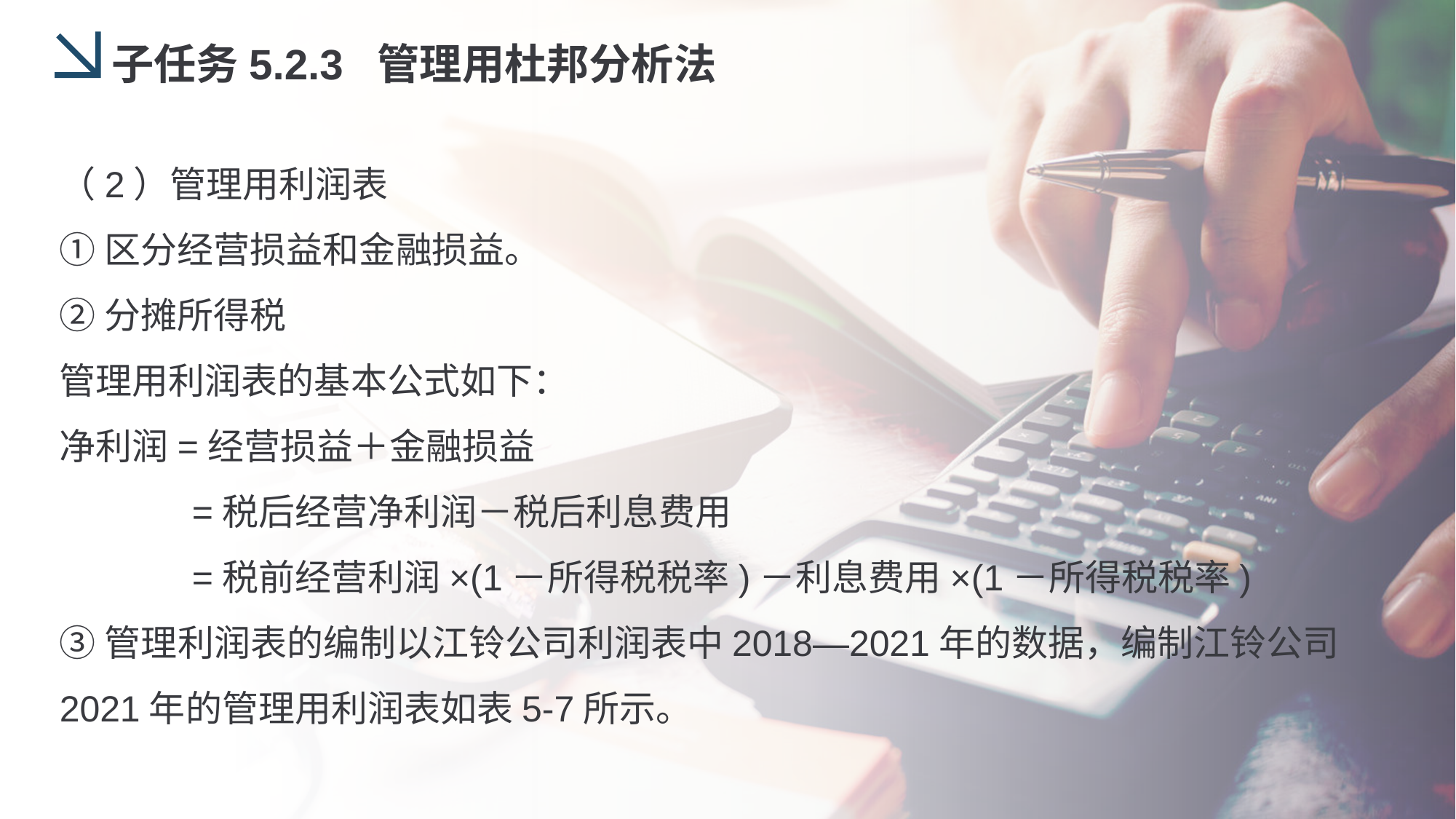

子任务5.2.3  管理用杜邦分析法
（2）管理用利润表
①区分经营损益和金融损益。
②分摊所得税
管理用利润表的基本公式如下：
净利润=经营损益＋金融损益
             =税后经营净利润－税后利息费用
             =税前经营利润×(1－所得税税率)－利息费用×(1－所得税税率)
③管理利润表的编制以江铃公司利润表中2018—2021年的数据，编制江铃公司2021年的管理用利润表如表5-7所示。